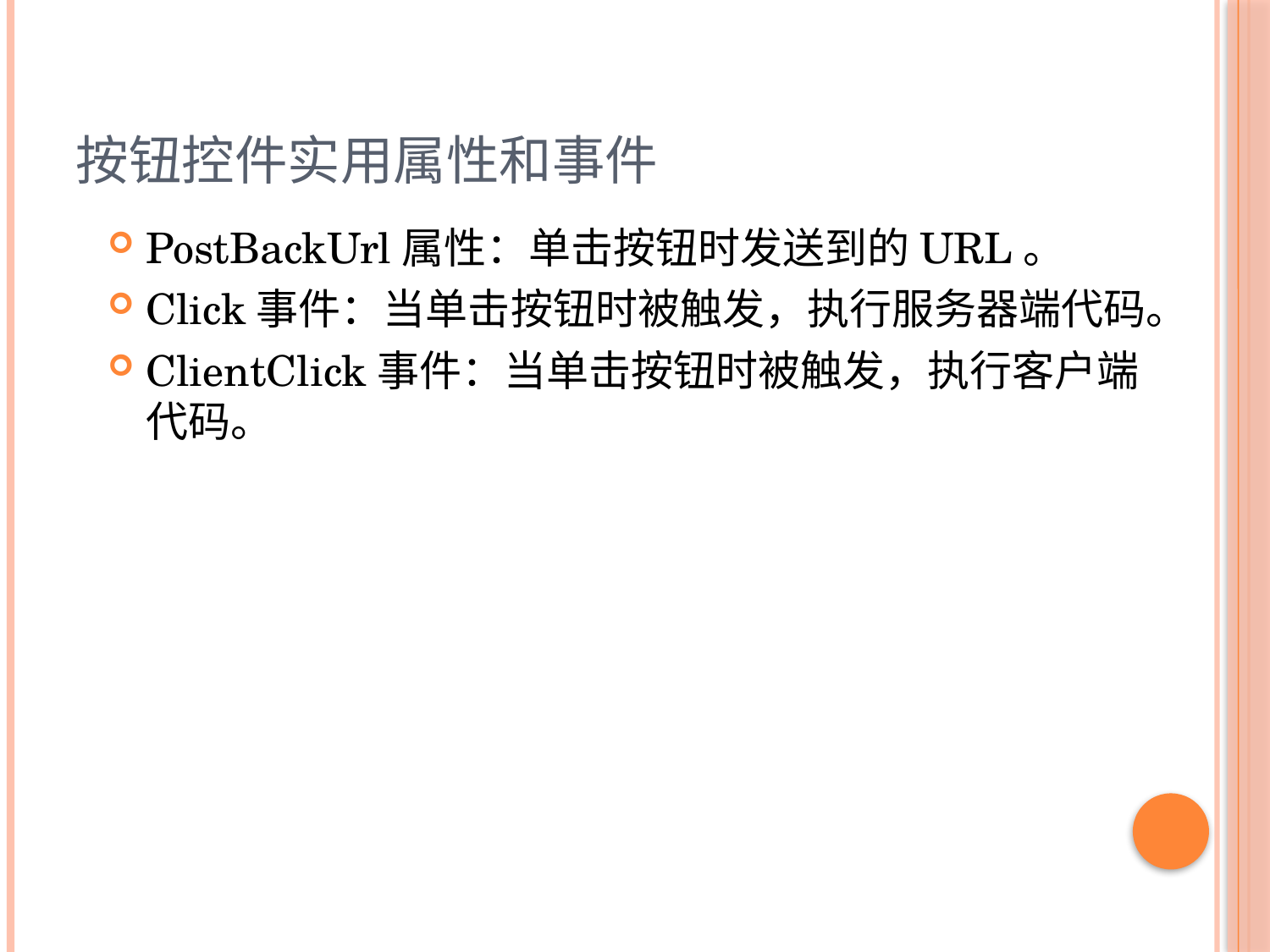

# 按钮控件实用属性和事件
PostBackUrl属性：单击按钮时发送到的URL。
Click事件：当单击按钮时被触发，执行服务器端代码。
ClientClick事件：当单击按钮时被触发，执行客户端代码。
22